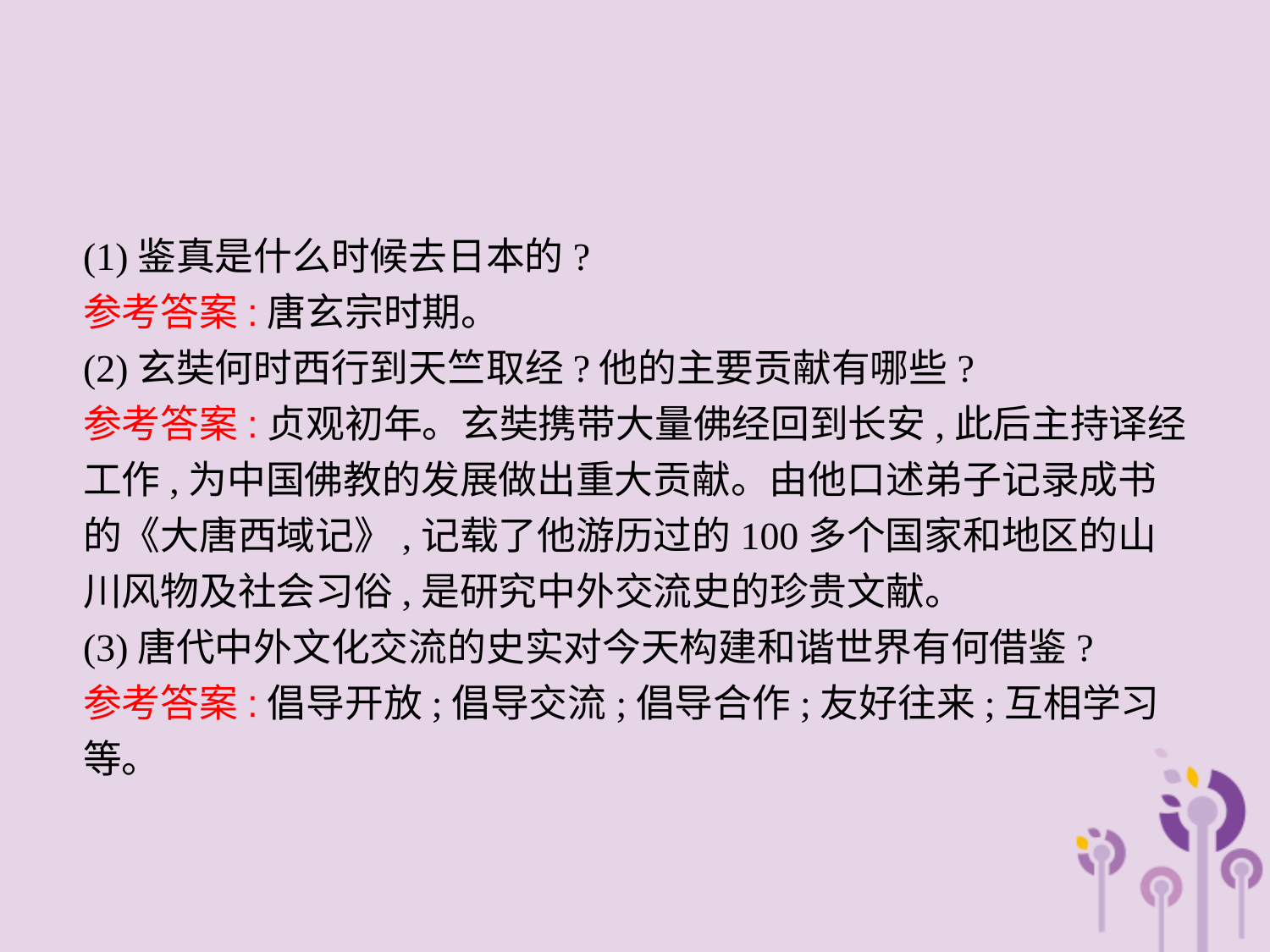

(1)鉴真是什么时候去日本的?
参考答案:唐玄宗时期。
(2)玄奘何时西行到天竺取经?他的主要贡献有哪些?
参考答案:贞观初年。玄奘携带大量佛经回到长安,此后主持译经工作,为中国佛教的发展做出重大贡献。由他口述弟子记录成书的《大唐西域记》,记载了他游历过的100多个国家和地区的山川风物及社会习俗,是研究中外交流史的珍贵文献。
(3)唐代中外文化交流的史实对今天构建和谐世界有何借鉴?
参考答案:倡导开放;倡导交流;倡导合作;友好往来;互相学习等。